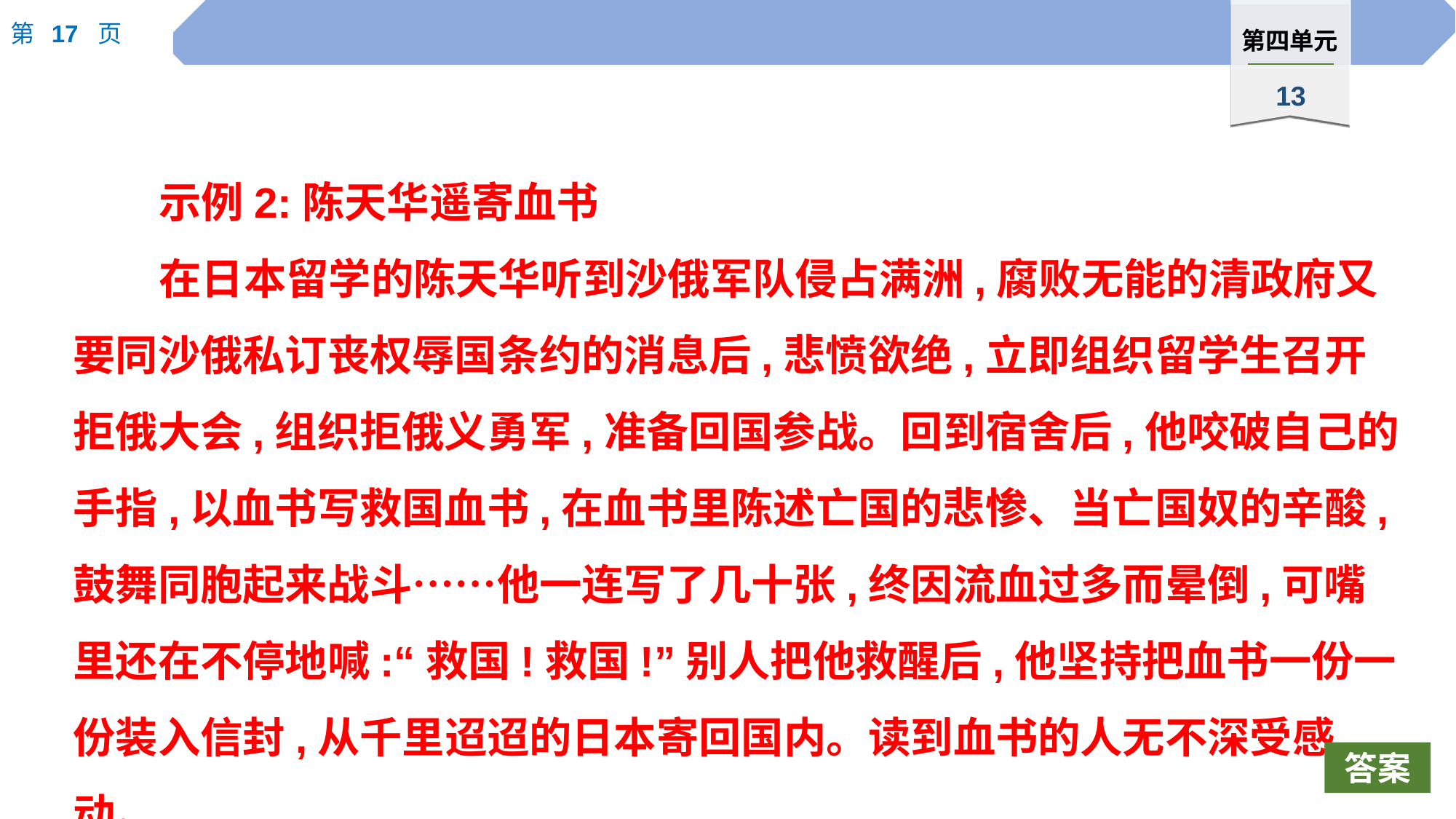

示例2:陈天华遥寄血书
在日本留学的陈天华听到沙俄军队侵占满洲,腐败无能的清政府又要同沙俄私订丧权辱国条约的消息后,悲愤欲绝,立即组织留学生召开拒俄大会,组织拒俄义勇军,准备回国参战。回到宿舍后,他咬破自己的手指,以血书写救国血书,在血书里陈述亡国的悲惨、当亡国奴的辛酸,鼓舞同胞起来战斗……他一连写了几十张,终因流血过多而晕倒,可嘴里还在不停地喊:“救国!救国!”别人把他救醒后,他坚持把血书一份一份装入信封,从千里迢迢的日本寄回国内。读到血书的人无不深受感动。
答案